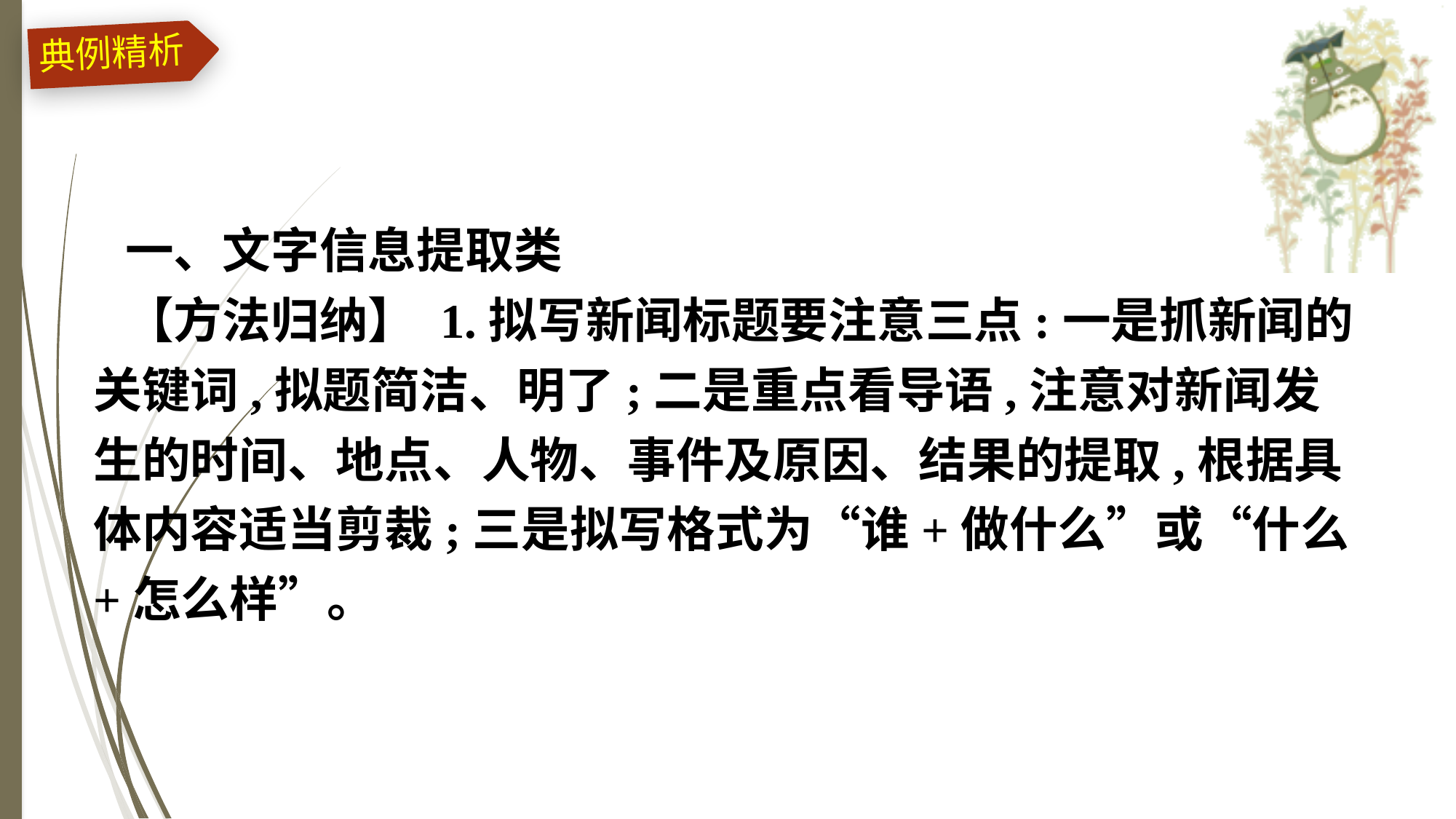

典例精析
一、文字信息提取类
【方法归纳】 1.拟写新闻标题要注意三点:一是抓新闻的关键词,拟题简洁、明了;二是重点看导语,注意对新闻发生的时间、地点、人物、事件及原因、结果的提取,根据具体内容适当剪裁;三是拟写格式为“谁+做什么”或“什么+怎么样”。